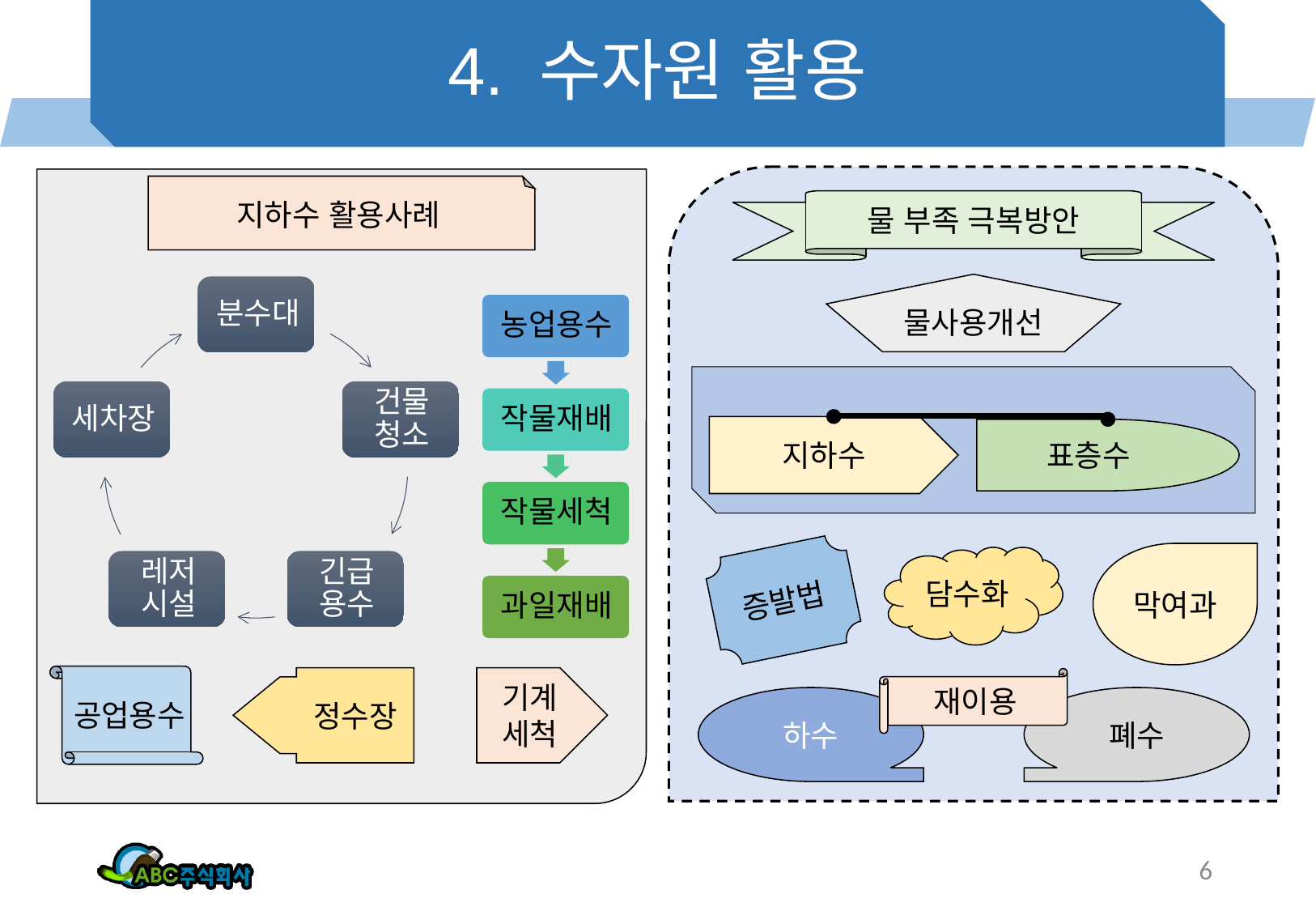

# 4. 수자원 활용

지하수 활용사례
물 부족 극복방안
물사용개선
분수대
건물
청소
긴급
용수
레저
시설
세차장
농업용수

작물재배

작물세척

과일재배

지하수
표층수
막여과
증발법
담수화

정수장
기계세척
재이용
하수
폐수
공업용수
6